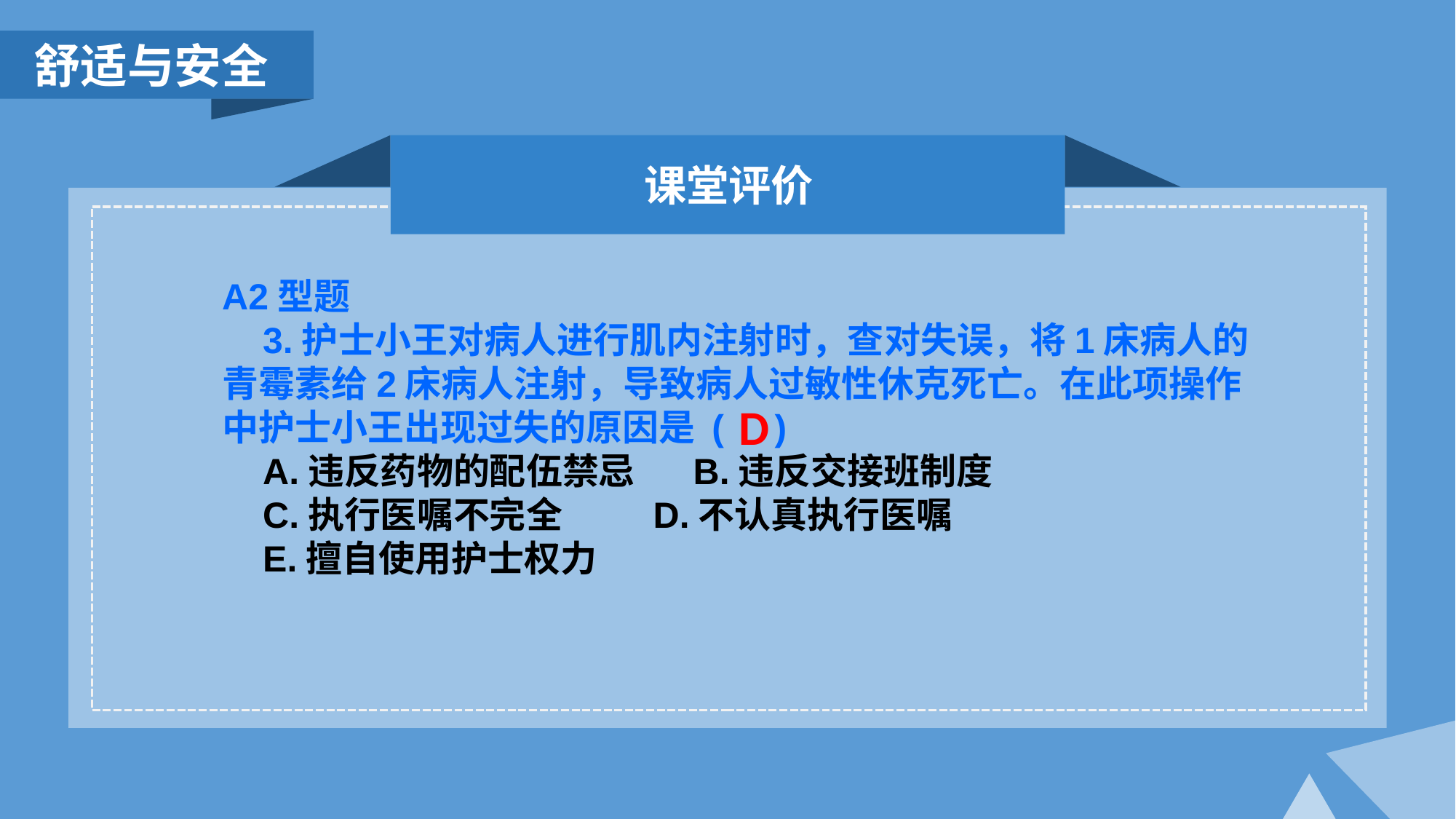

舒适与安全

课堂评价

A2型题
    3.护士小王对病人进行肌内注射时，查对失误，将1床病人的青霉素给2床病人注射，导致病人过敏性休克死亡。在此项操作中护士小王出现过失的原因是 (     )
    A.违反药物的配伍禁忌      B.违反交接班制度
    C.执行医嘱不完全          D.不认真执行医嘱
    E.擅自使用护士权力
D